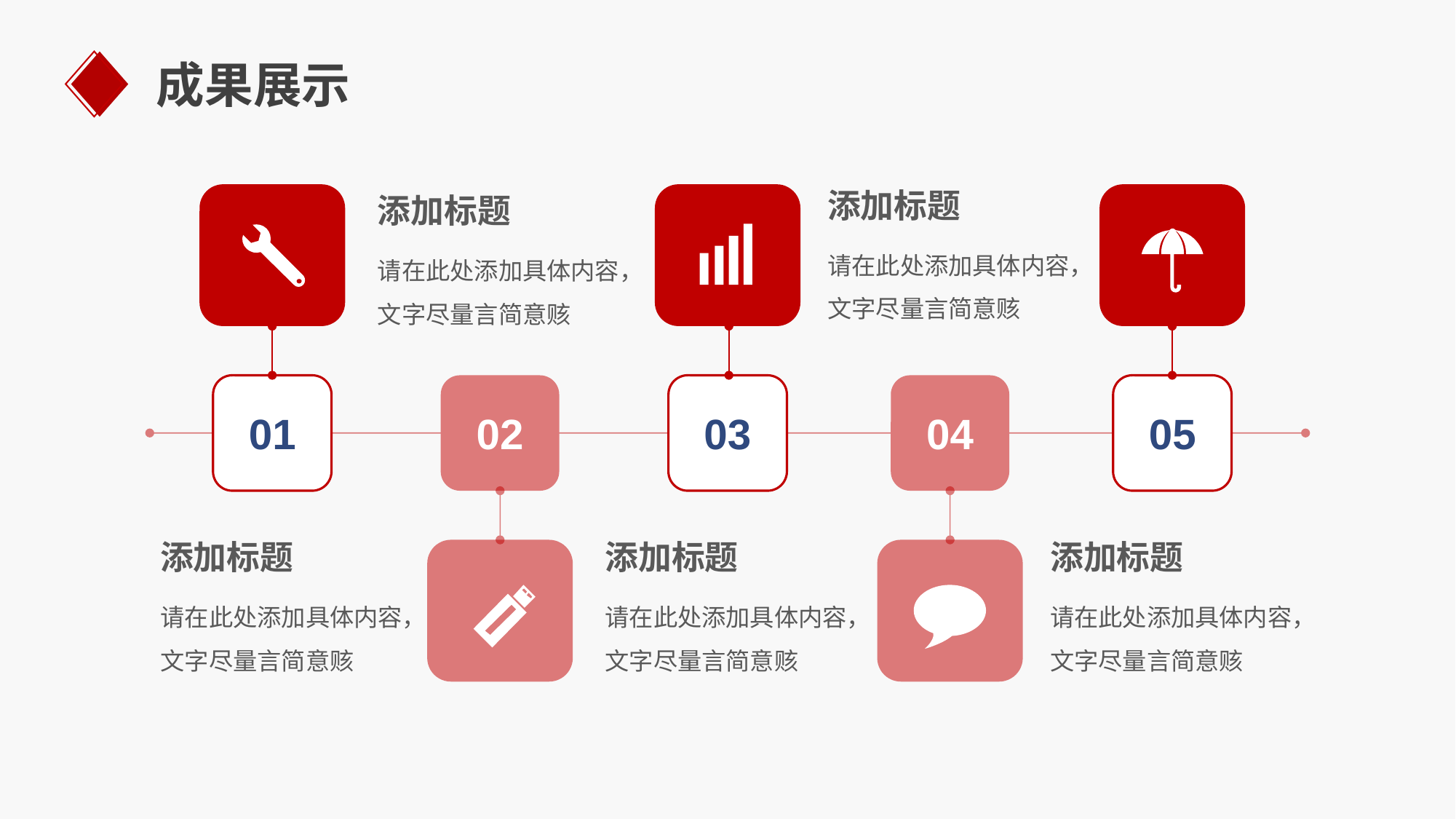

成果展示

添加标题
请在此处添加具体内容，文字尽量言简意赅

添加标题
请在此处添加具体内容，文字尽量言简意赅

01
02
03
04
05

添加标题
请在此处添加具体内容，文字尽量言简意赅
添加标题
请在此处添加具体内容，文字尽量言简意赅
添加标题
请在此处添加具体内容，文字尽量言简意赅